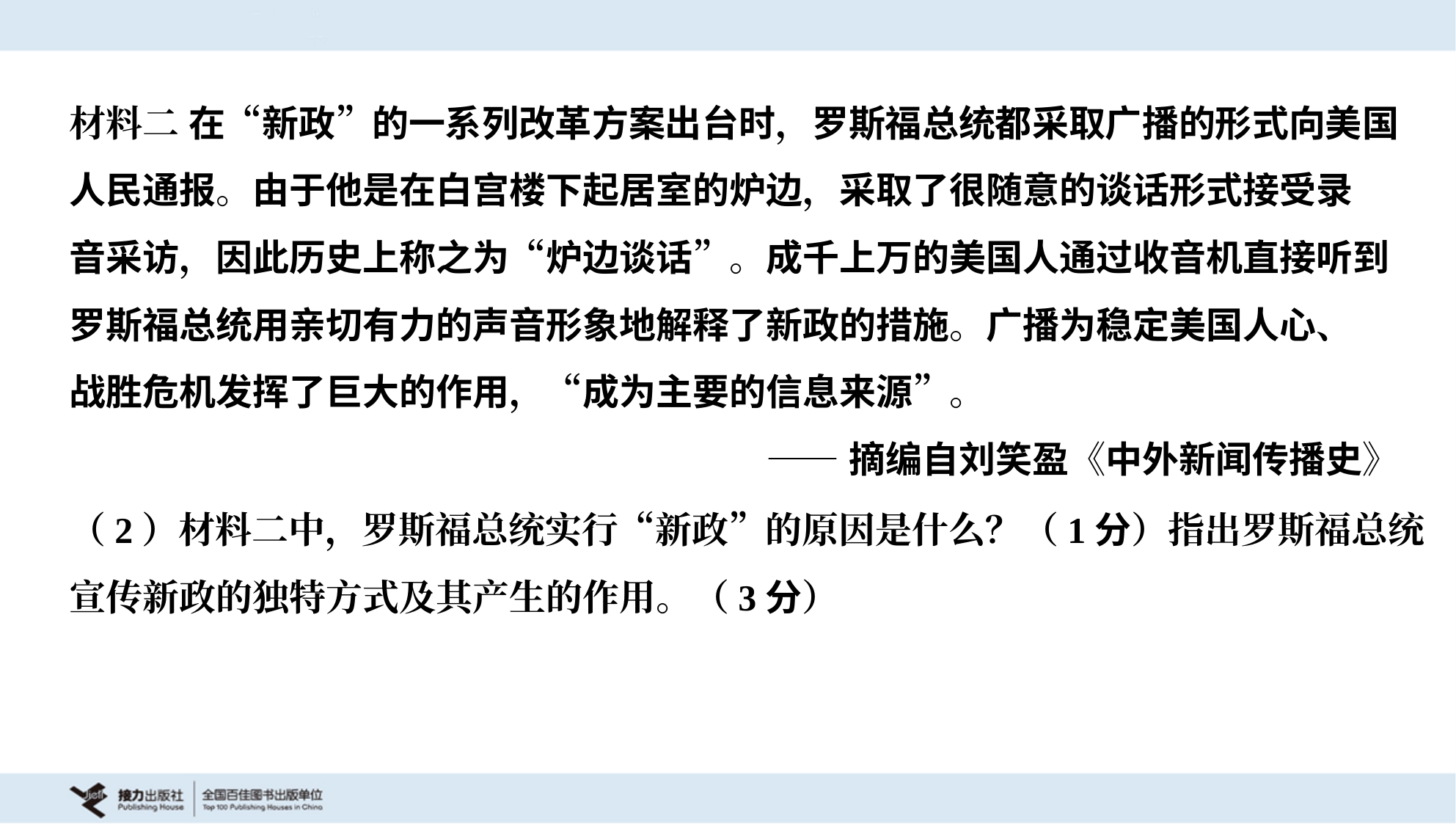

材料二 在“新政”的一系列改革方案出台时，罗斯福总统都采取广播的形式向美国
人民通报。由于他是在白宫楼下起居室的炉边，采取了很随意的谈话形式接受录
音采访，因此历史上称之为“炉边谈话”。成千上万的美国人通过收音机直接听到
罗斯福总统用亲切有力的声音形象地解释了新政的措施。广播为稳定美国人心、
战胜危机发挥了巨大的作用，“成为主要的信息来源”。
——摘编自刘笑盈《中外新闻传播史》
（2）材料二中，罗斯福总统实行“新政”的原因是什么？（1分）指出罗斯福总统
宣传新政的独特方式及其产生的作用。（3分）